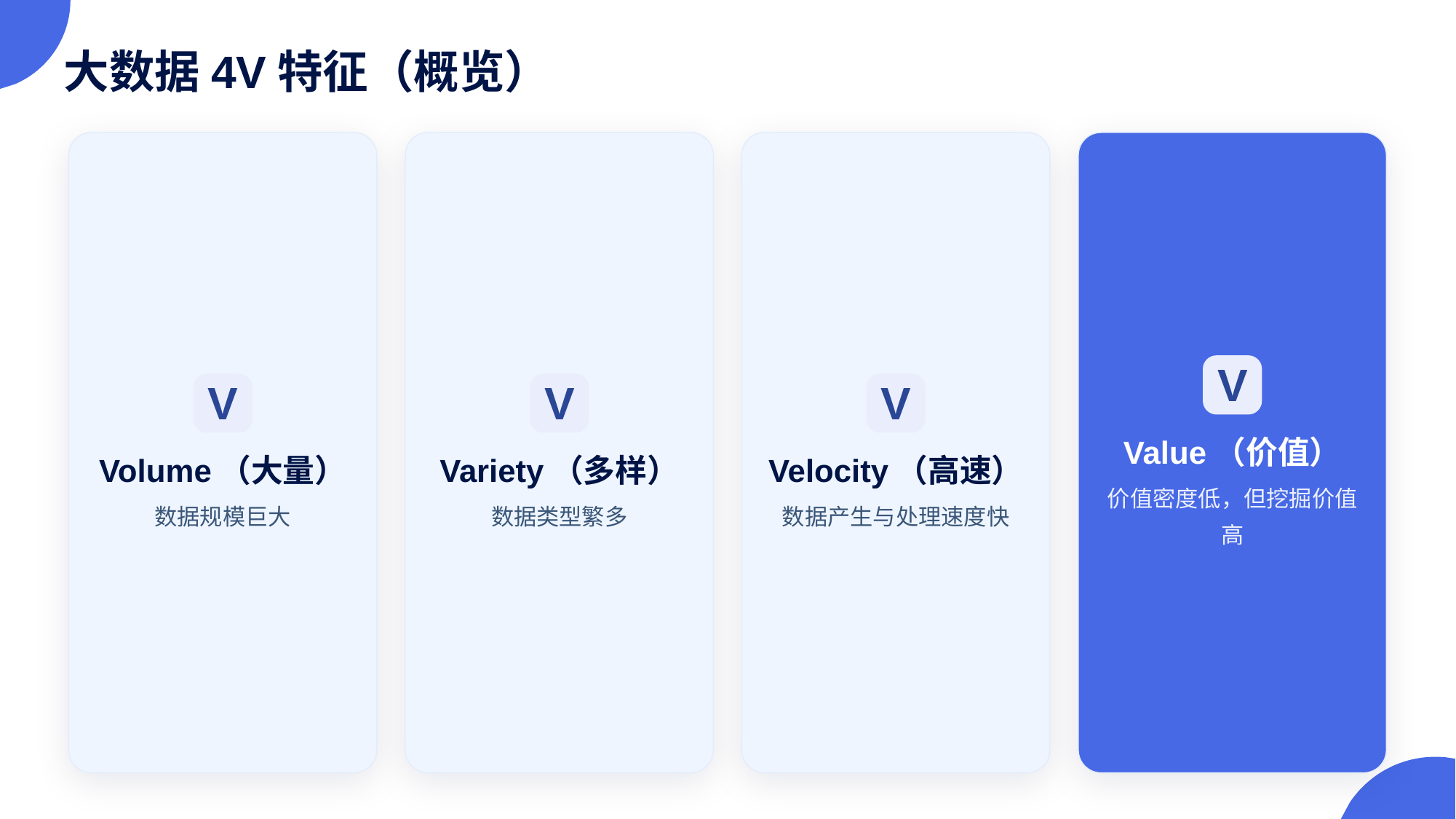

大数据4V特征（概览）

V

V
V
V

Value（价值）
Volume（大量）
Variety（多样）
Velocity（高速）
价值密度低，但挖掘价值高
数据规模巨大
数据类型繁多
数据产生与处理速度快